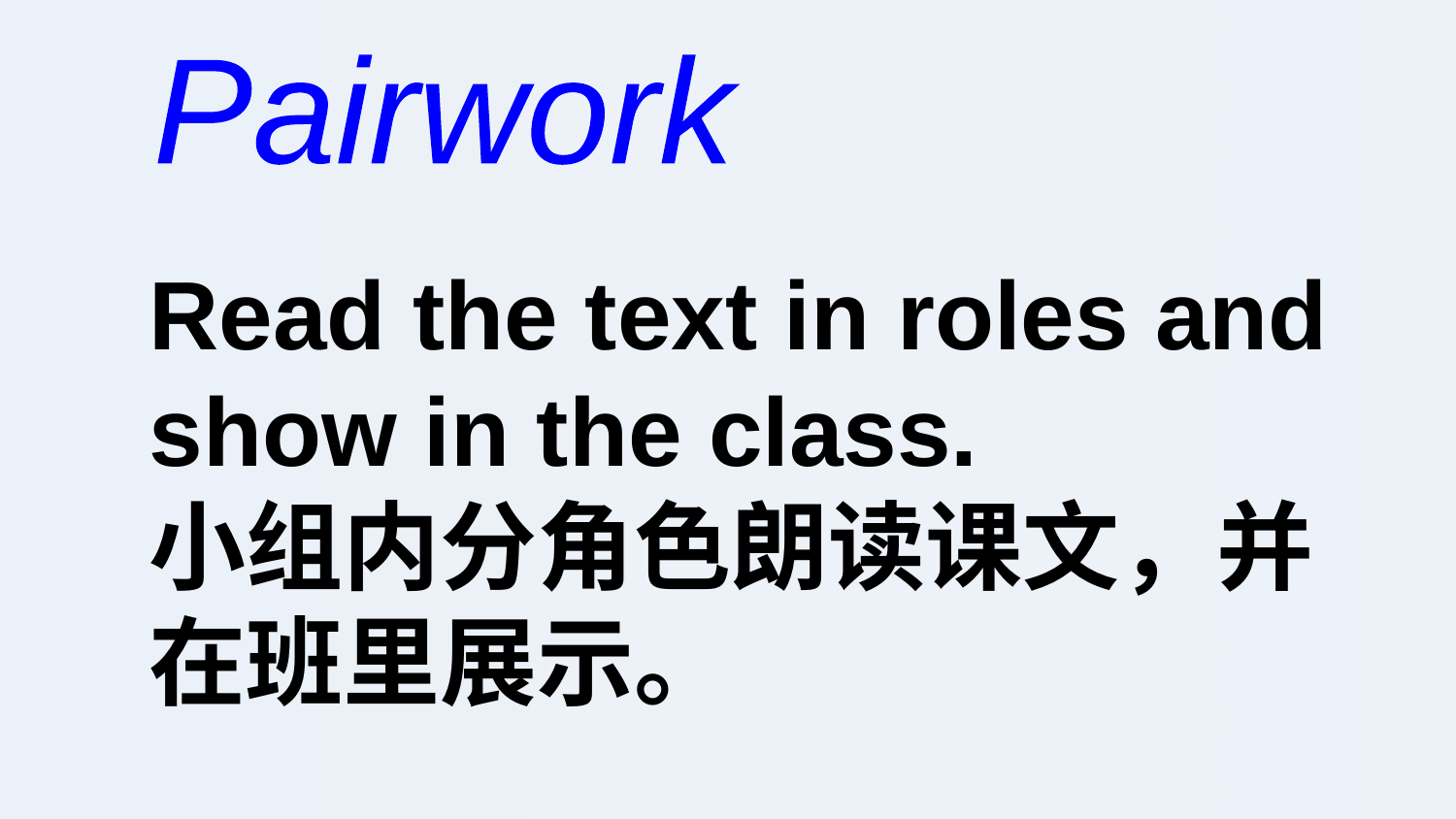

Pairwork
Read the text in roles and
show in the class.
小组内分角色朗读课文，并
在班里展示。